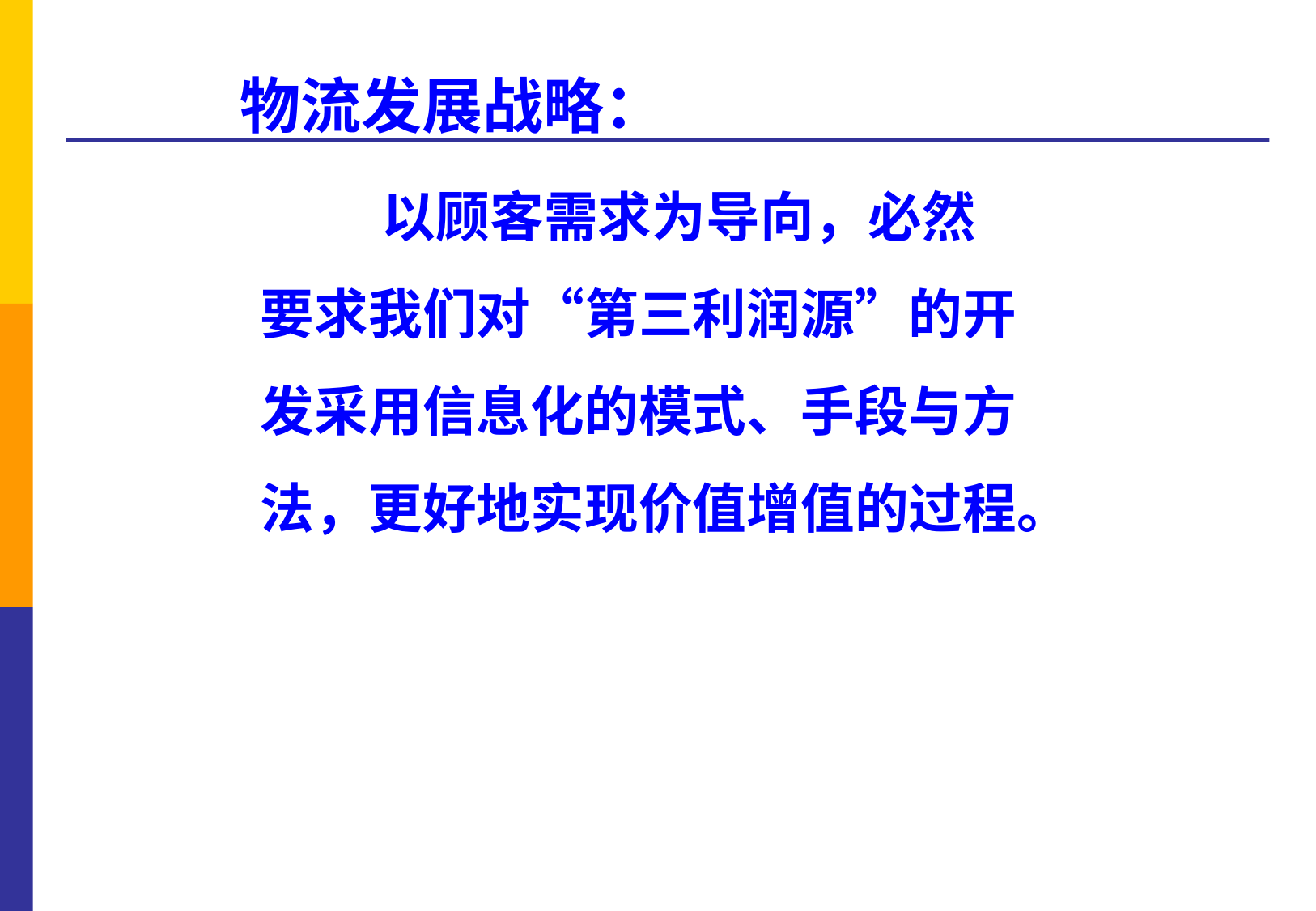

物流发展战略：
		以顾客需求为导向，必然要求我们对“第三利润源”的开发采用信息化的模式、手段与方法，更好地实现价值增值的过程。